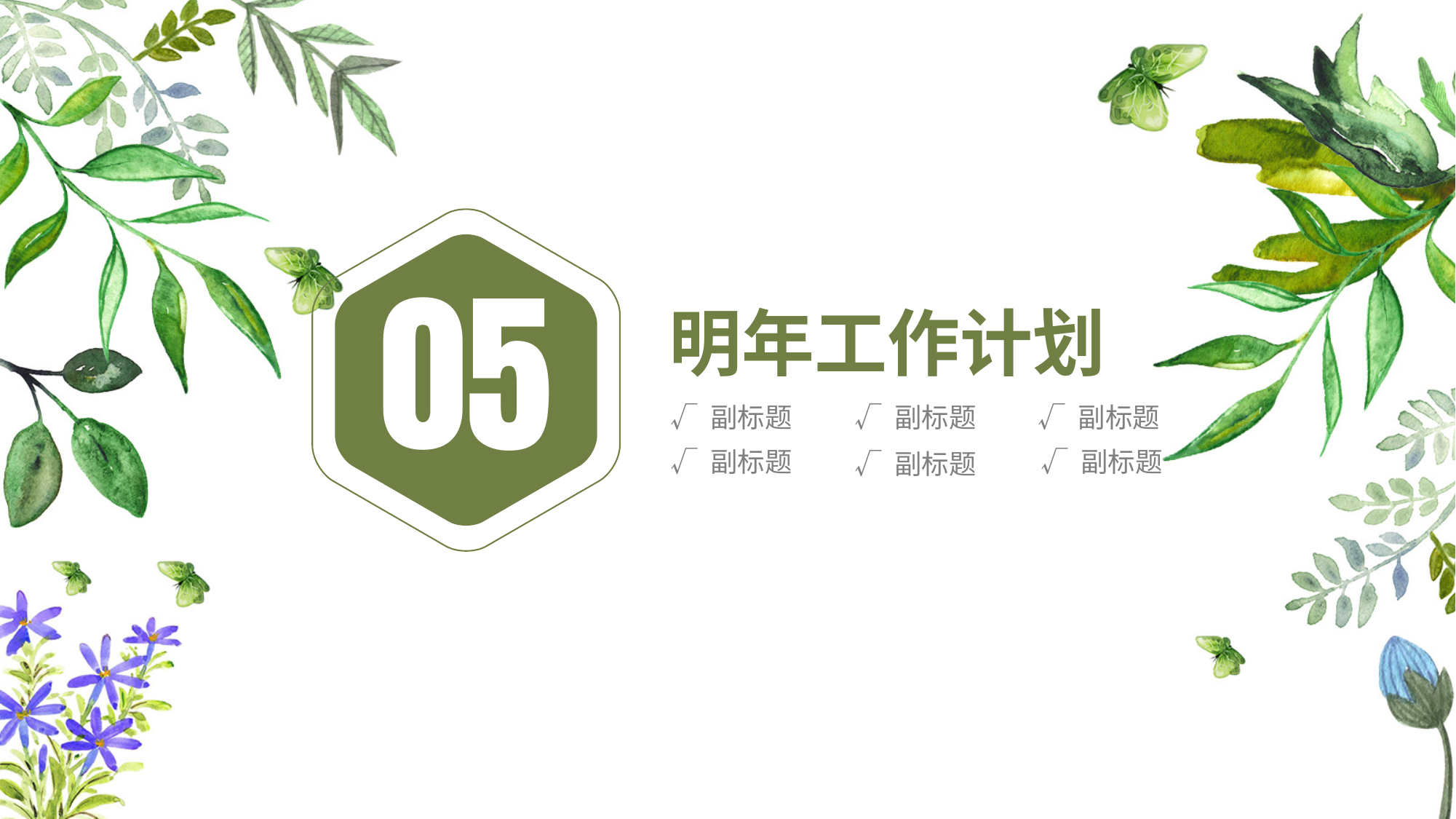

05
明年工作计划
√ 副标题
√ 副标题
√ 副标题
√ 副标题
√ 副标题
√ 副标题